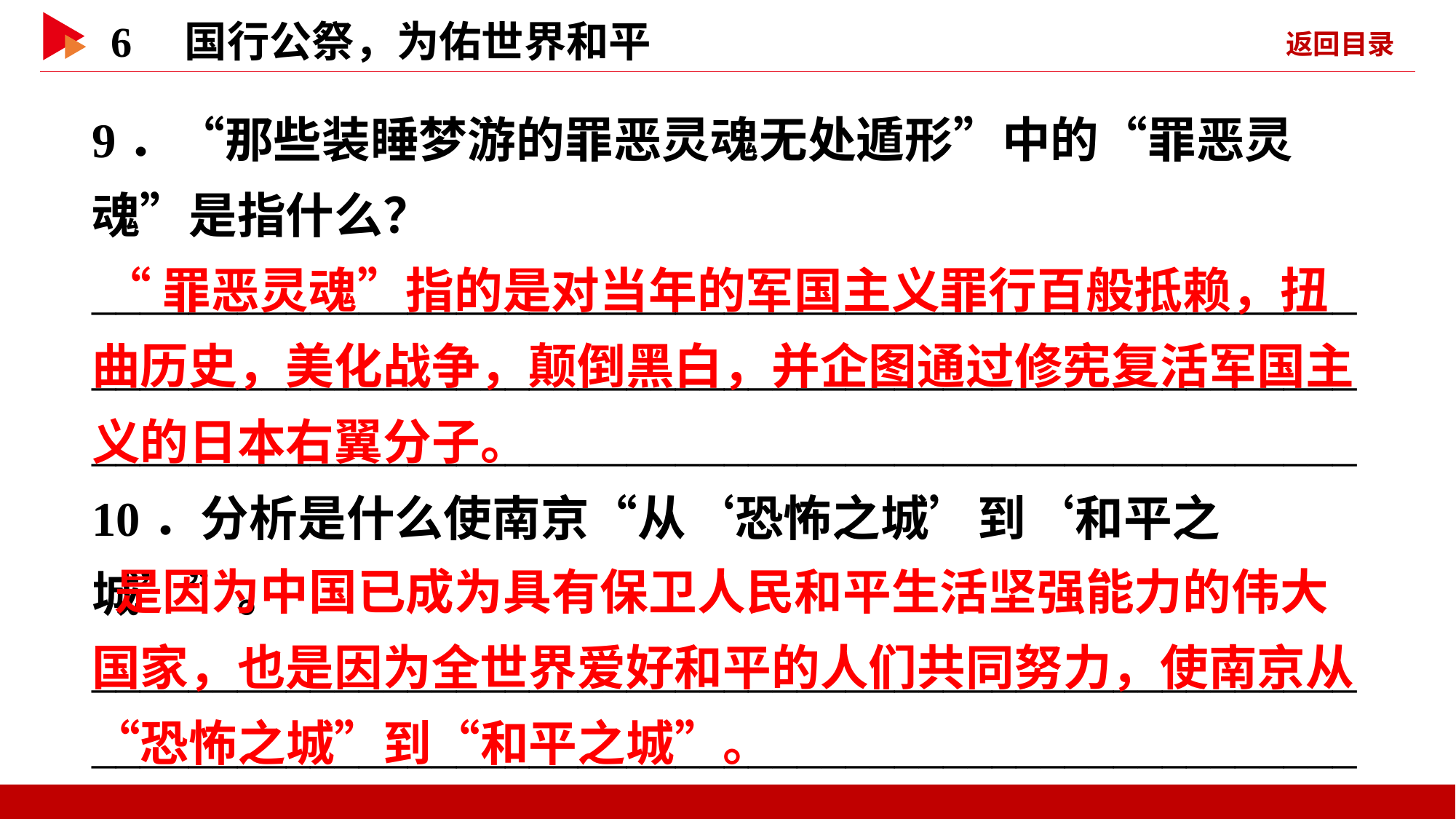

9．“那些装睡梦游的罪恶灵魂无处遁形”中的“罪恶灵魂”是指什么？
____________________________________________________________________________________________________________________________________________________________
10．分析是什么使南京“从‘恐怖之城’到‘和平之城’”。
____________________________________________________________________________________________________________________________________________________________
 “罪恶灵魂”指的是对当年的军国主义罪行百般抵赖，扭曲历史，美化战争，颠倒黑白，并企图通过修宪复活军国主义的日本右翼分子。
 是因为中国已成为具有保卫人民和平生活坚强能力的伟大国家，也是因为全世界爱好和平的人们共同努力，使南京从“恐怖之城”到“和平之城”。